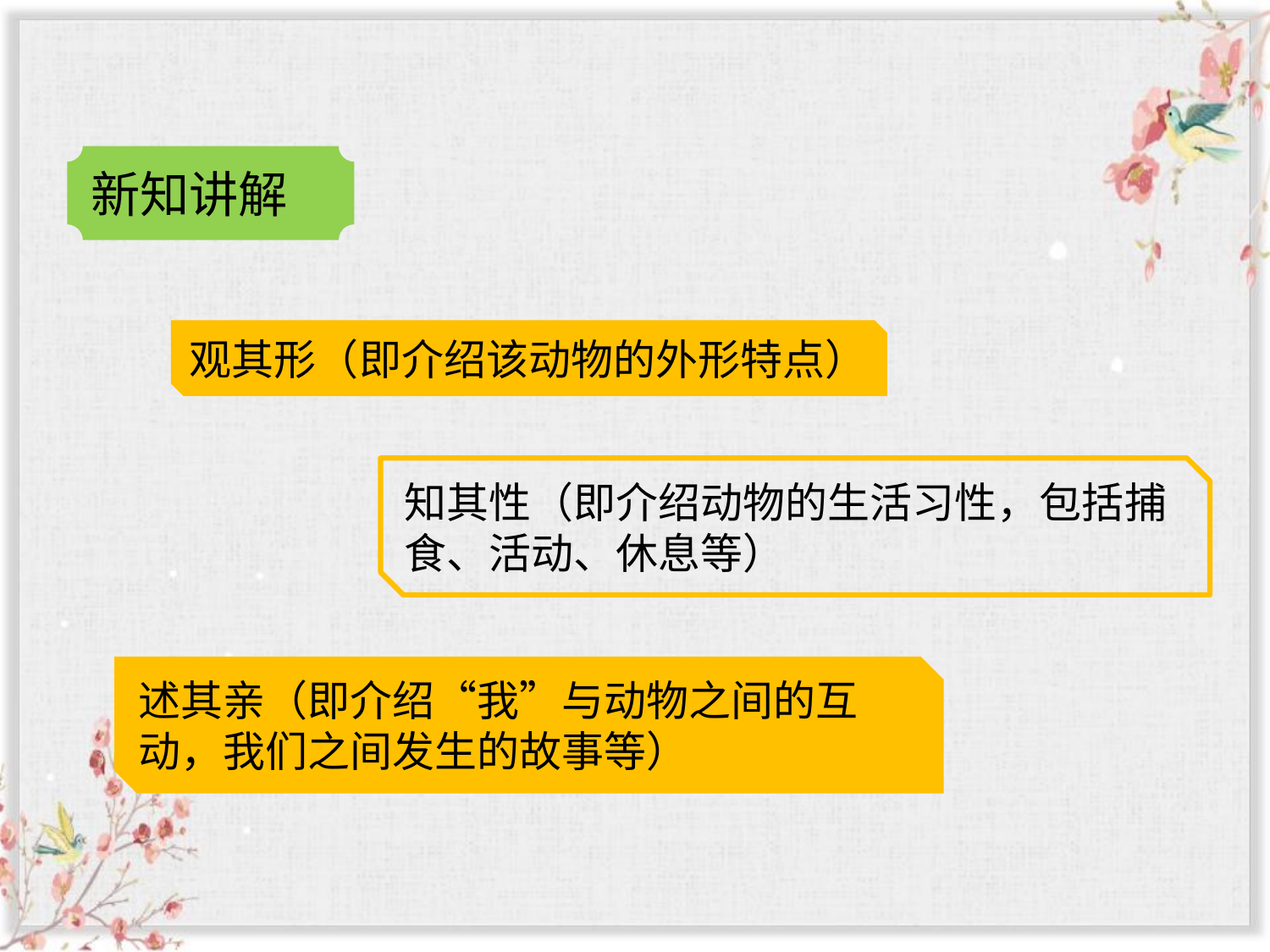

新知讲解

观其形（即介绍该动物的外形特点）
知其性（即介绍动物的生活习性，包括捕食、活动、休息等）
述其亲（即介绍“我”与动物之间的互动，我们之间发生的故事等）